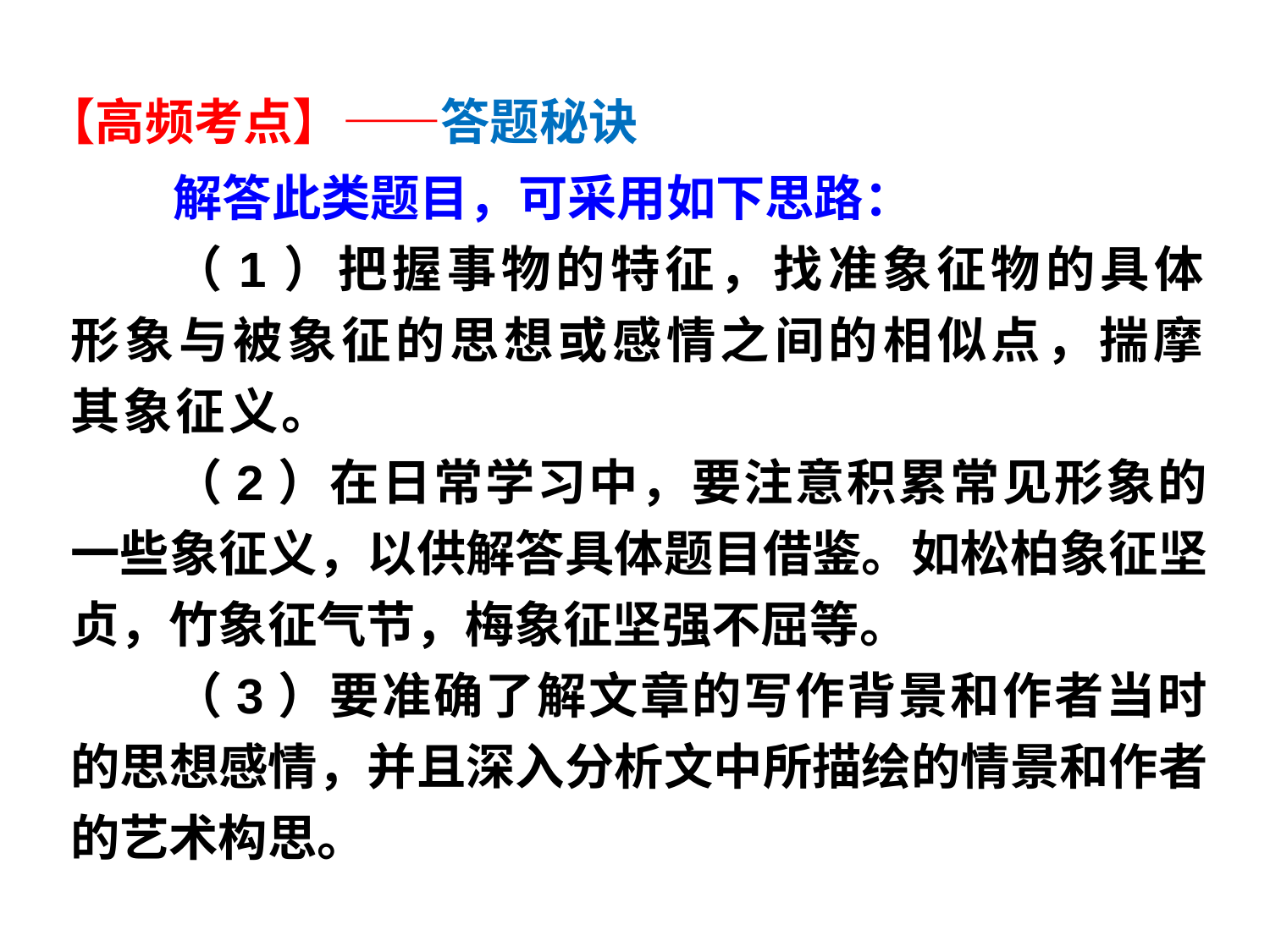

【高频考点】——答题秘诀
解答此类题目，可采用如下思路：
（1）把握事物的特征，找准象征物的具体形象与被象征的思想或感情之间的相似点，揣摩其象征义。
（2）在日常学习中，要注意积累常见形象的一些象征义，以供解答具体题目借鉴。如松柏象征坚贞，竹象征气节，梅象征坚强不屈等。
（3）要准确了解文章的写作背景和作者当时的思想感情，并且深入分析文中所描绘的情景和作者的艺术构思。